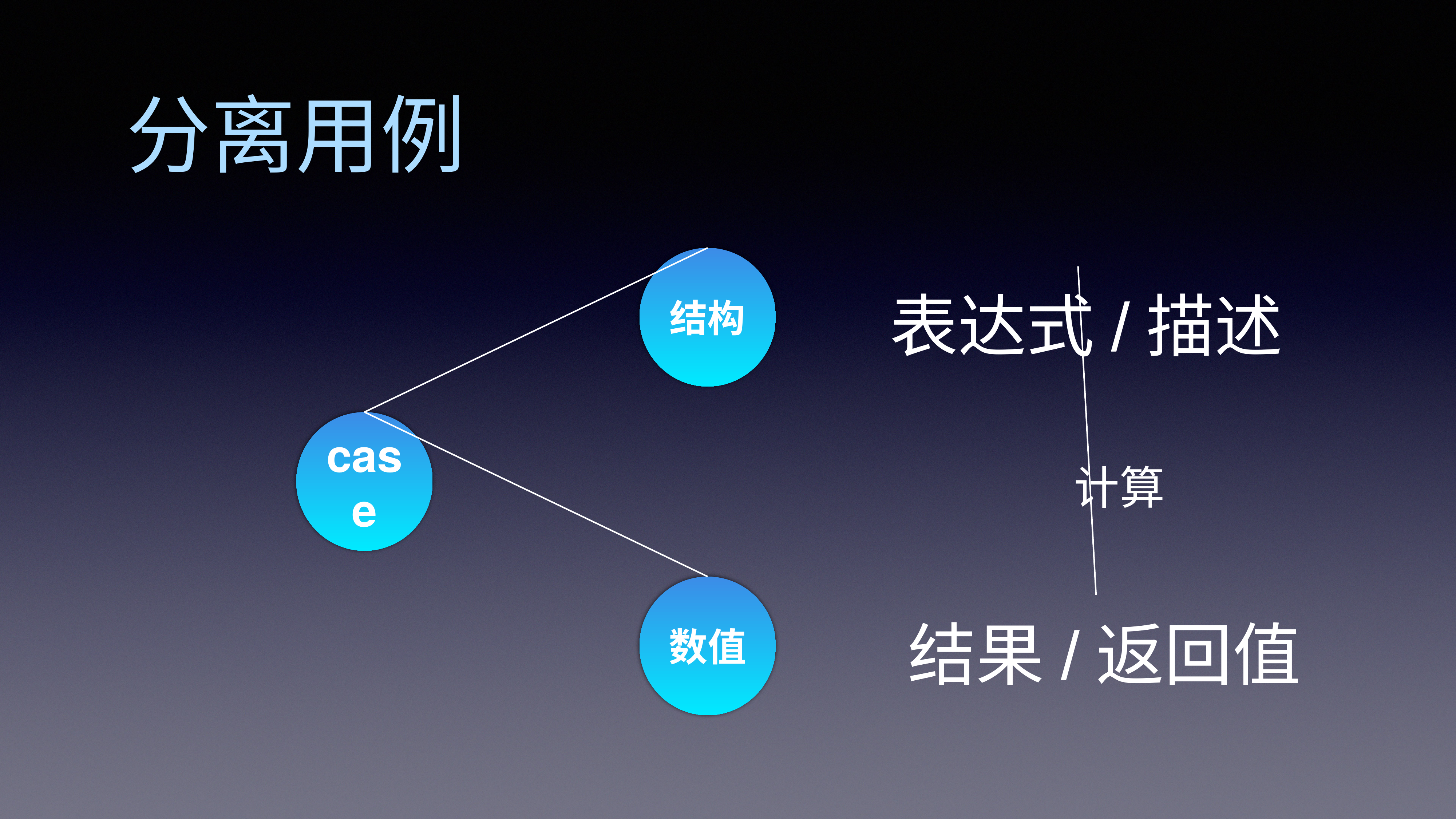

分离用例
结构
表达式/描述
case
计算
数值
结果/返回值